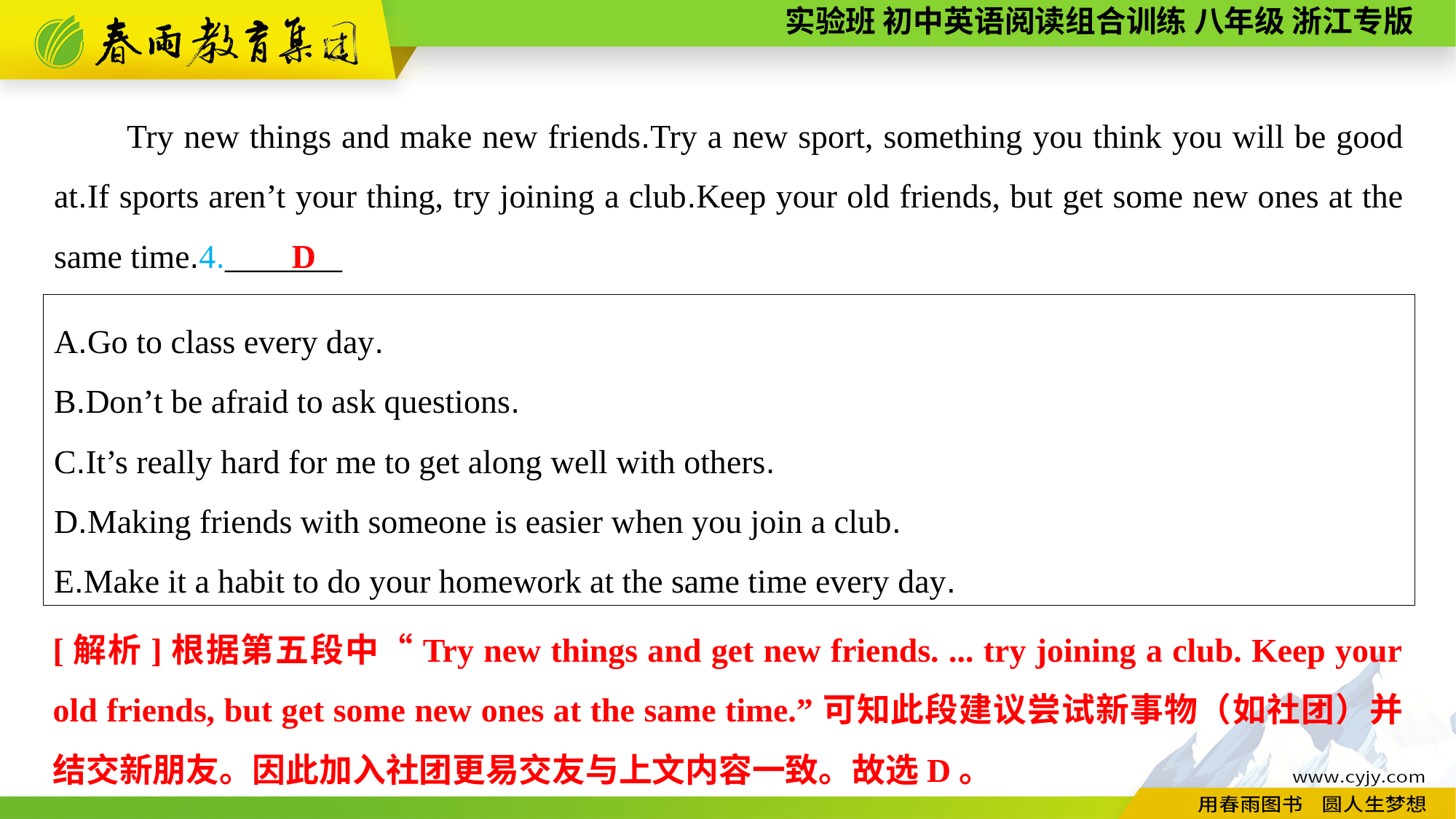

Try new things and make new friends.Try a new sport, something you think you will be good at.If sports aren’t your thing, try joining a club.Keep your old friends, but get some new ones at the same time.4._______
D
A.Go to class every day.
B.Don’t be afraid to ask questions.
C.It’s really hard for me to get along well with others.
D.Making friends with someone is easier when you join a club.
E.Make it a habit to do your homework at the same time every day.
[解析]根据第五段中“Try new things and get new friends. ... try joining a club. Keep your old friends, but get some new ones at the same time.”可知此段建议尝试新事物（如社团）并结交新朋友。因此加入社团更易交友与上文内容一致。故选D。